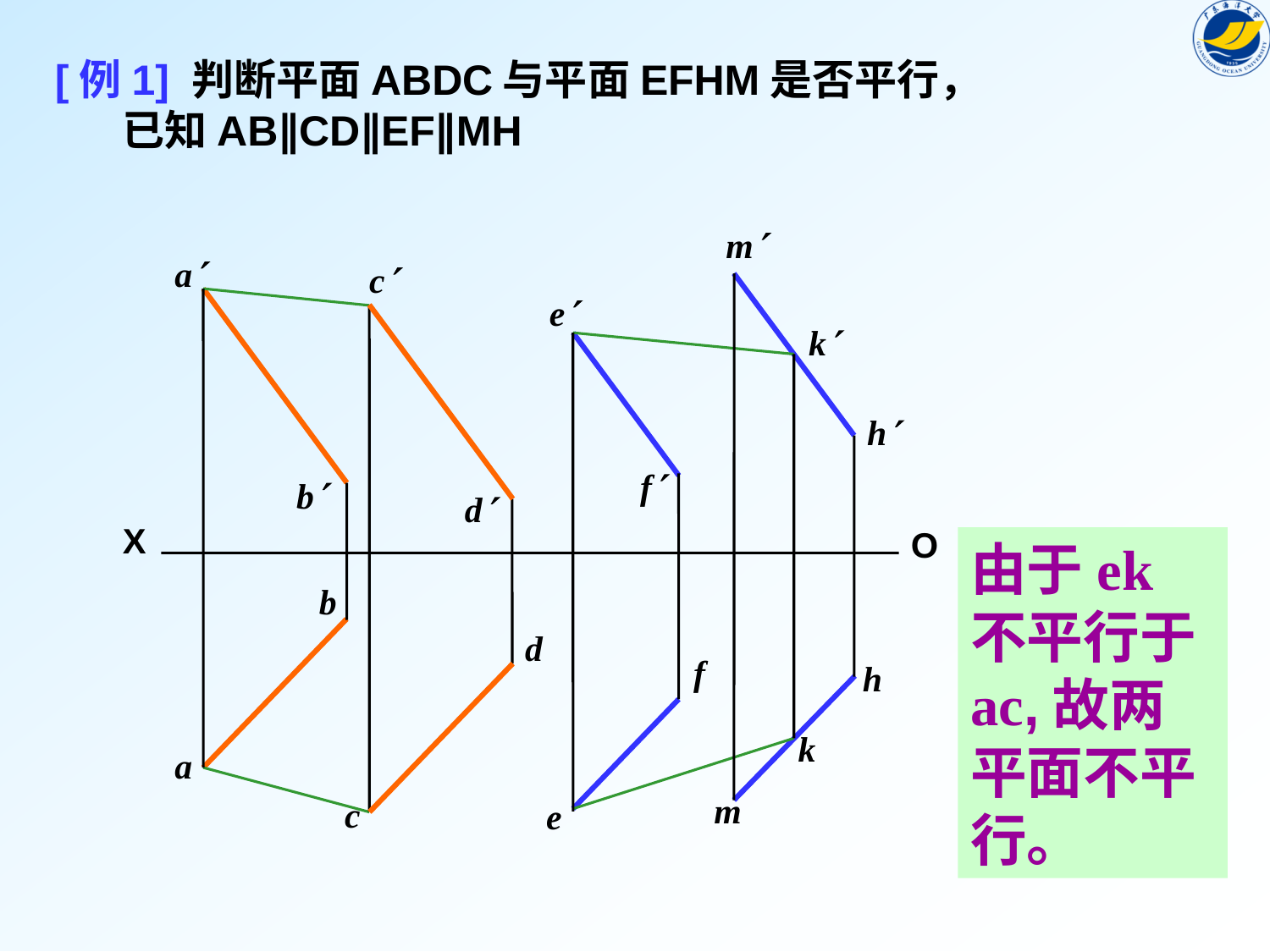

[例1] 判断平面ABDC与平面EFHM是否平行，
      已知AB∥CD∥EF∥MH
m′
a′
c′

e′

k′

h′

f′
b′

d′

X
O

由于ek不平行于ac,故两平面不平行。
b

d
f
h

k

a

m
c
e